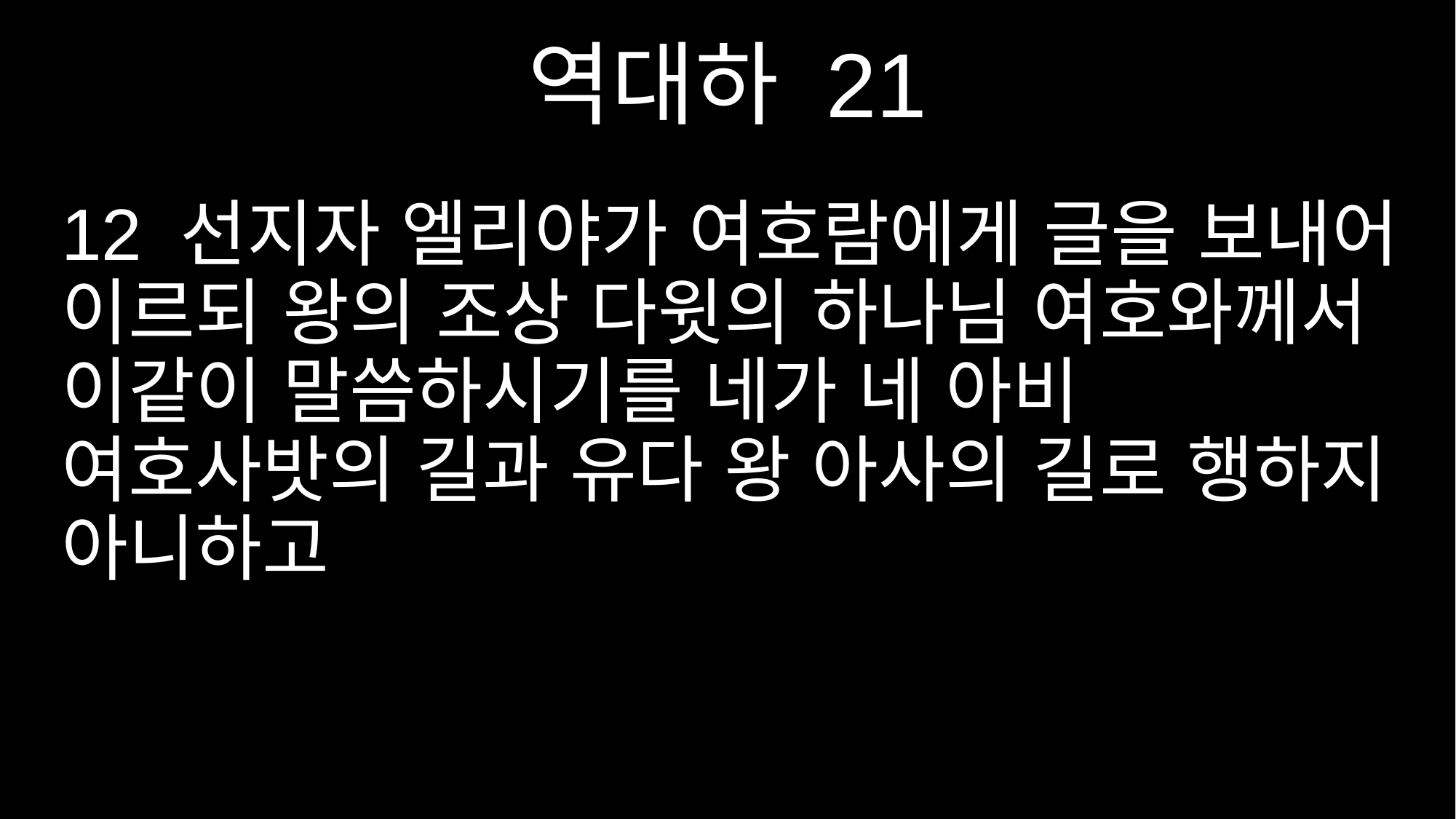

역대하 21
12 선지자 엘리야가 여호람에게 글을 보내어 이르되 왕의 조상 다윗의 하나님 여호와께서 이같이 말씀하시기를 네가 네 아비 여호사밧의 길과 유다 왕 아사의 길로 행하지 아니하고